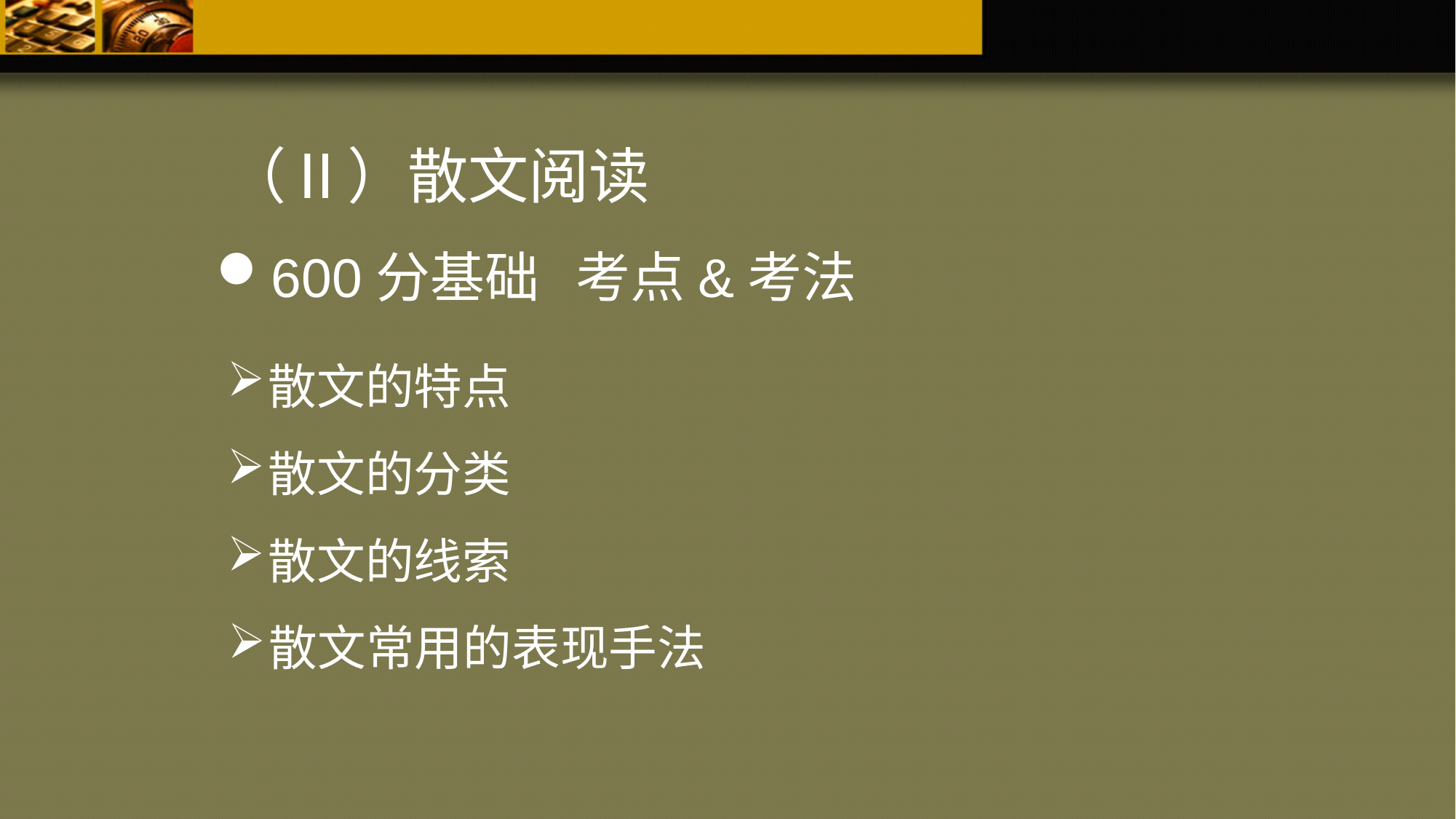

（Ⅱ）散文阅读
600分基础   考点&考法
散文的特点
散文的分类
散文的线索
散文常用的表现手法
4